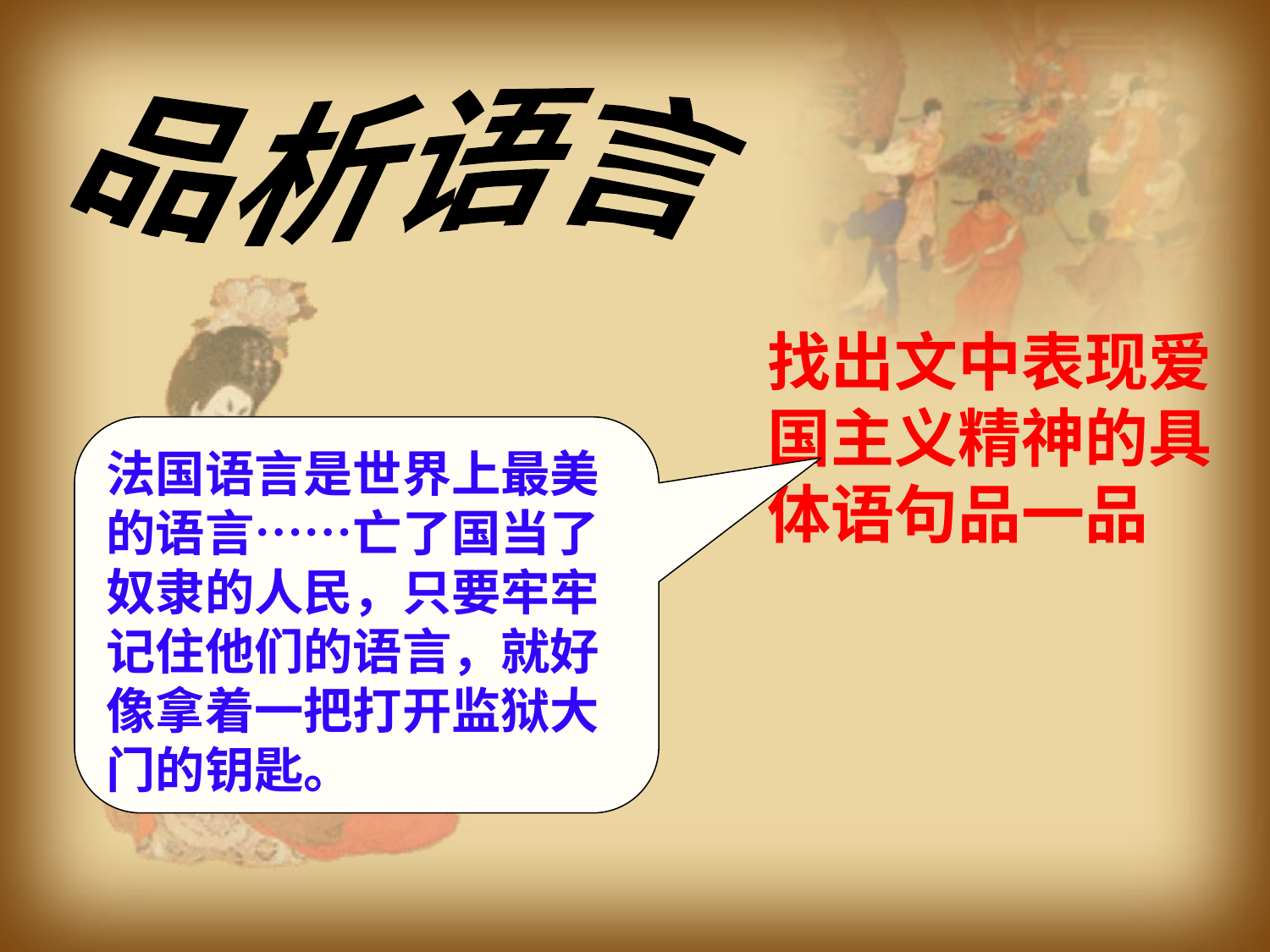

品析语言
找出文中表现爱国主义精神的具体语句品一品
法国语言是世界上最美的语言……亡了国当了奴隶的人民，只要牢牢记住他们的语言，就好像拿着一把打开监狱大门的钥匙。